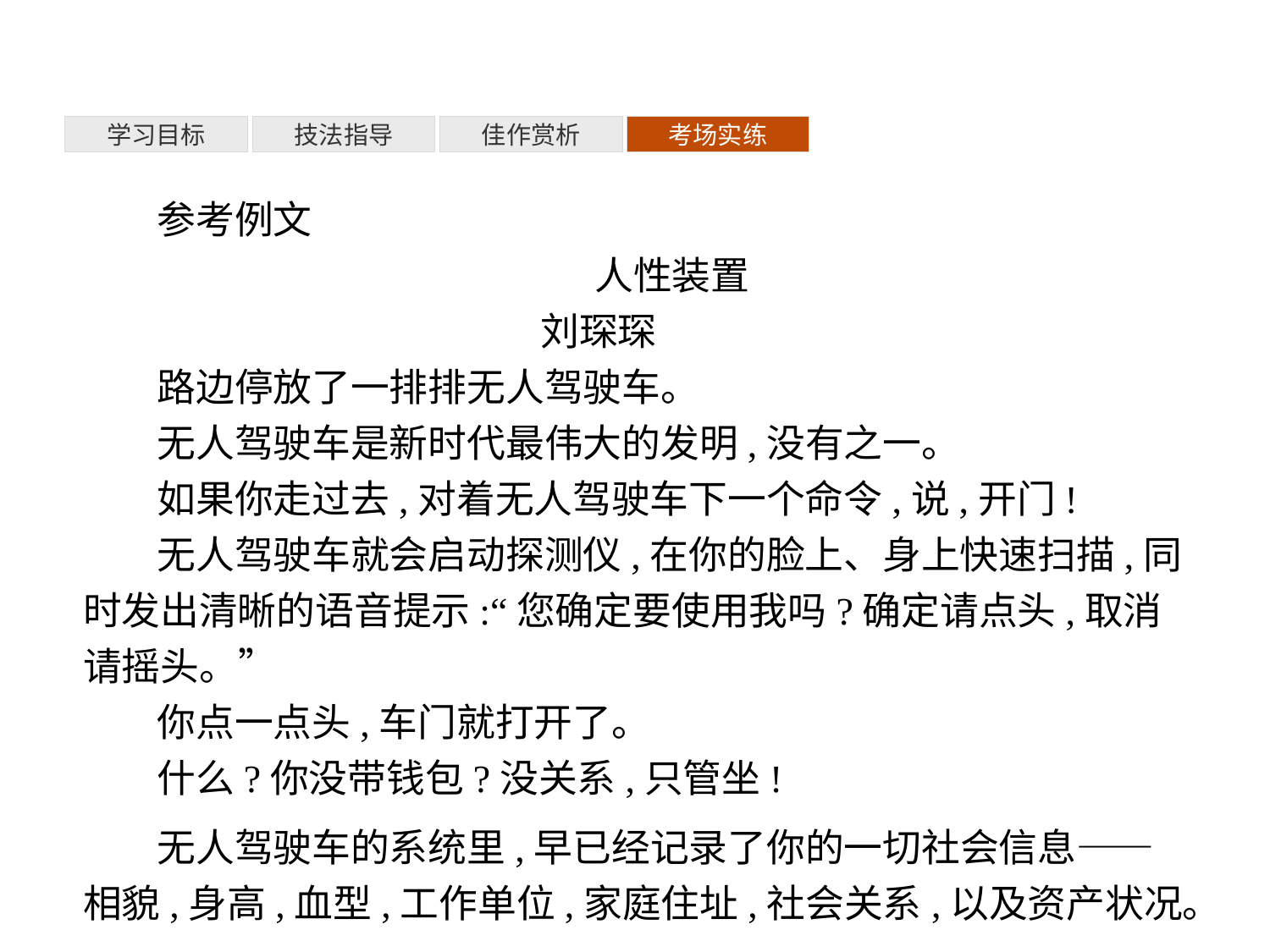

考场实练
佳作赏析
技法指导
学习目标
参考例文
人性装置
	                                     刘琛琛
路边停放了一排排无人驾驶车。
无人驾驶车是新时代最伟大的发明,没有之一。
如果你走过去,对着无人驾驶车下一个命令,说,开门!
无人驾驶车就会启动探测仪,在你的脸上、身上快速扫描,同时发出清晰的语音提示:“您确定要使用我吗?确定请点头,取消请摇头。”
你点一点头,车门就打开了。
什么?你没带钱包?没关系,只管坐!
无人驾驶车的系统里,早已经记录了你的一切社会信息——相貌,身高,血型,工作单位,家庭住址,社会关系,以及资产状况。